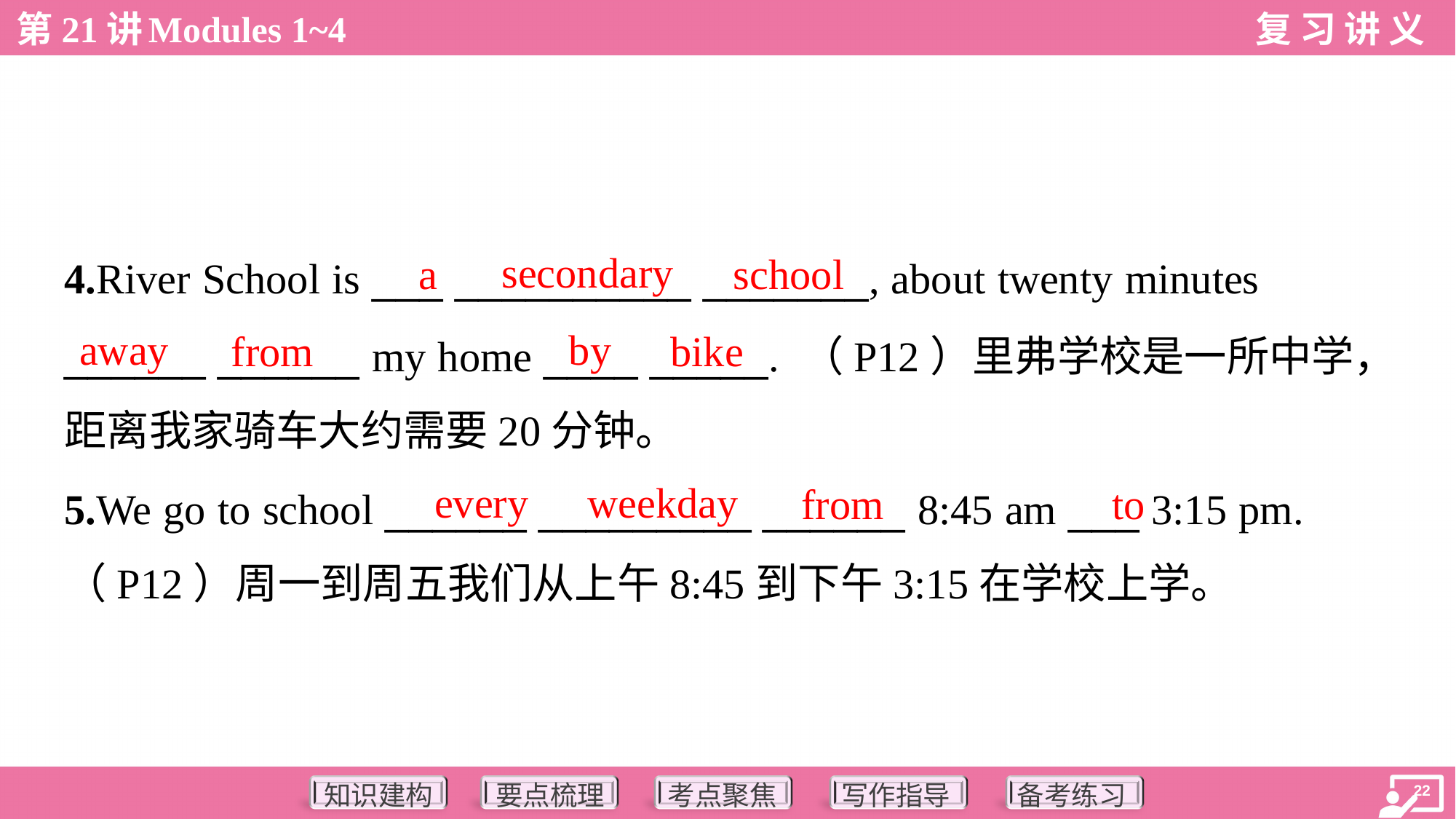

secondary
a
school
4.River School is ___ __________ _______, about twenty minutes
______ ______ my home ____ _____. （P12）里弗学校是一所中学，
距离我家骑车大约需要20分钟。
away
by
from
bike
every
weekday
from
to
5.We go to school ______ _________ ______ 8:45 am ___ 3:15 pm.
（P12）周一到周五我们从上午8:45到下午3:15在学校上学。